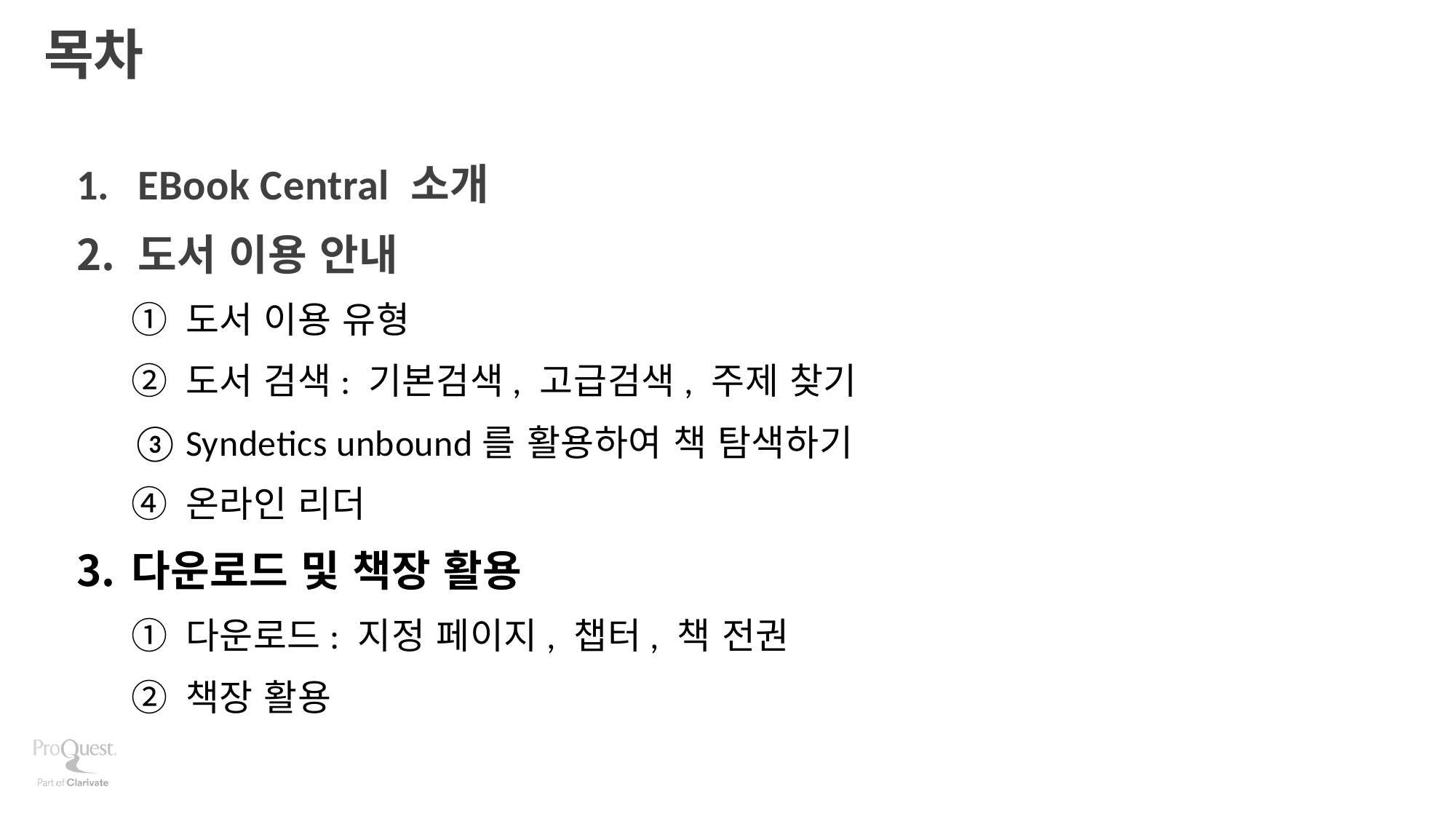

# 목차
EBook Central 소개
도서 이용 안내
도서 이용 유형
도서 검색: 기본검색, 고급검색, 주제 찾기
Syndetics unbound를 활용하여 책 탐색하기
온라인 리더
다운로드 및 책장 활용
다운로드: 지정 페이지, 챕터, 책 전권
책장 활용
3